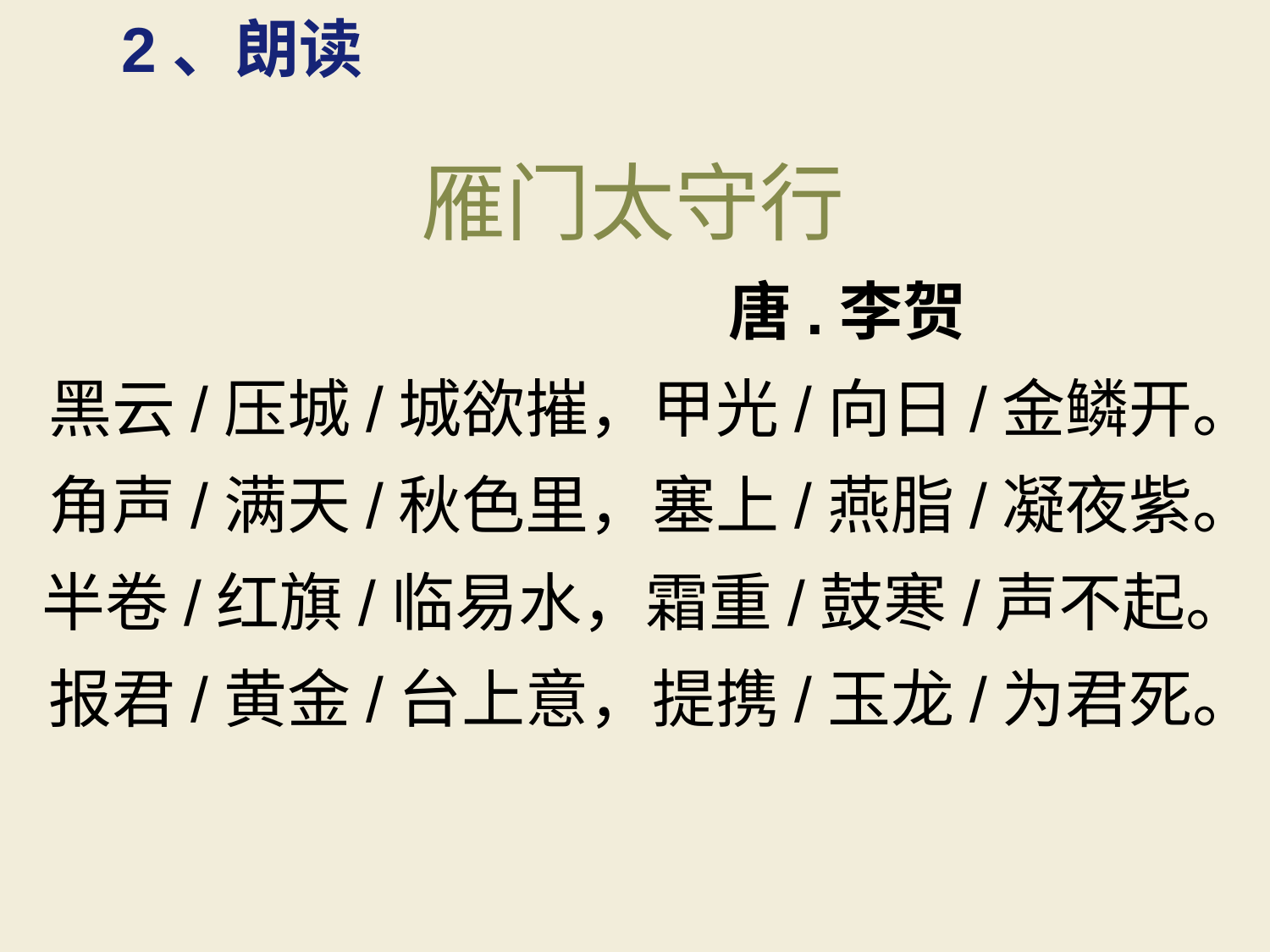

2、朗读
雁门太守行
                          唐.李贺
黑云/压城/城欲摧，甲光/向日/金鳞开。
角声/满天/秋色里，塞上/燕脂/凝夜紫。
半卷/红旗/临易水，霜重/鼓寒/声不起。
报君/黄金/台上意，提携/玉龙/为君死。